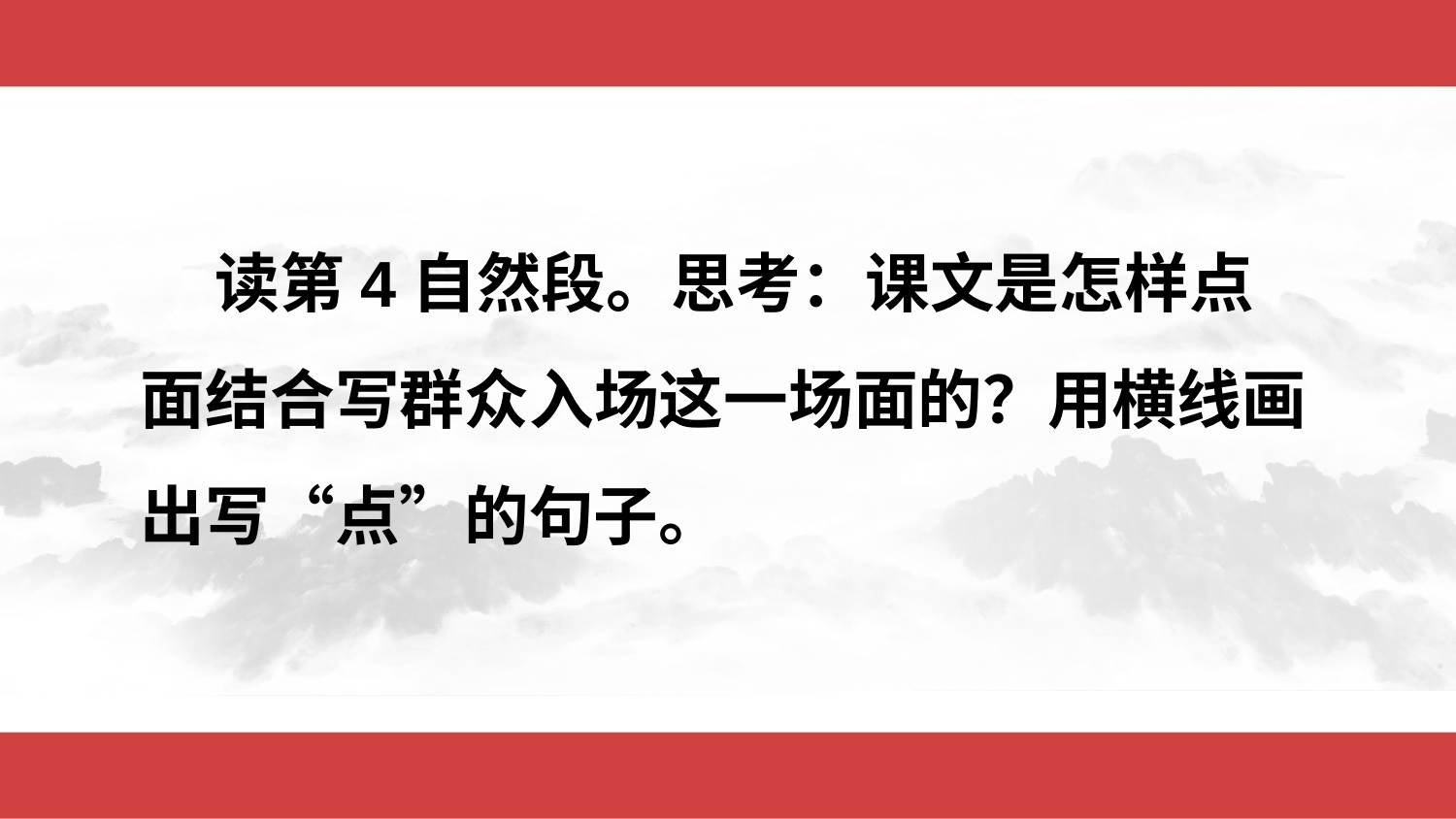

读第4自然段。思考：课文是怎样点面结合写群众入场这一场面的？用横线画出写“点”的句子。